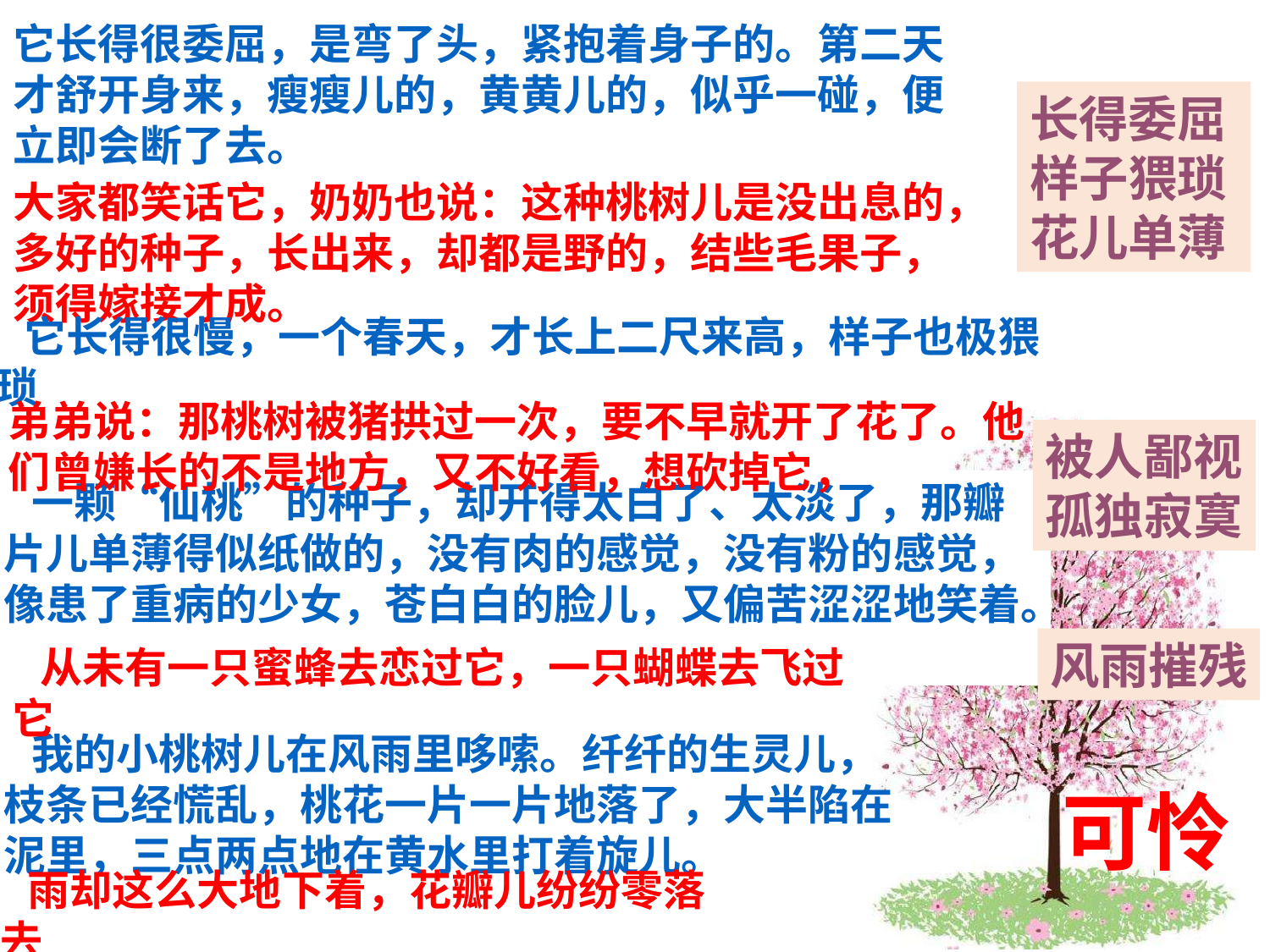

它长得很委屈，是弯了头，紧抱着身子的。第二天才舒开身来，瘦瘦儿的，黄黄儿的，似乎一碰，便立即会断了去。
长得委屈
样子猥琐
花儿单薄
大家都笑话它，奶奶也说：这种桃树儿是没出息的，多好的种子，长出来，却都是野的，结些毛果子，须得嫁接才成。
它长得很慢，一个春天，才长上二尺来高，样子也极猥琐
弟弟说：那桃树被猪拱过一次，要不早就开了花了。他
们曾嫌长的不是地方，又不好看，想砍掉它，
被人鄙视
孤独寂寞
一颗“仙桃”的种子，却开得太白了、太淡了，那瓣片儿单薄得似纸做的，没有肉的感觉，没有粉的感觉，像患了重病的少女，苍白白的脸儿，又偏苦涩涩地笑着。
风雨摧残
从未有一只蜜蜂去恋过它，一只蝴蝶去飞过它
我的小桃树儿在风雨里哆嗦。纤纤的生灵儿，枝条已经慌乱，桃花一片一片地落了，大半陷在泥里，三点两点地在黄水里打着旋儿。
可怜
雨却这么大地下着，花瓣儿纷纷零落去